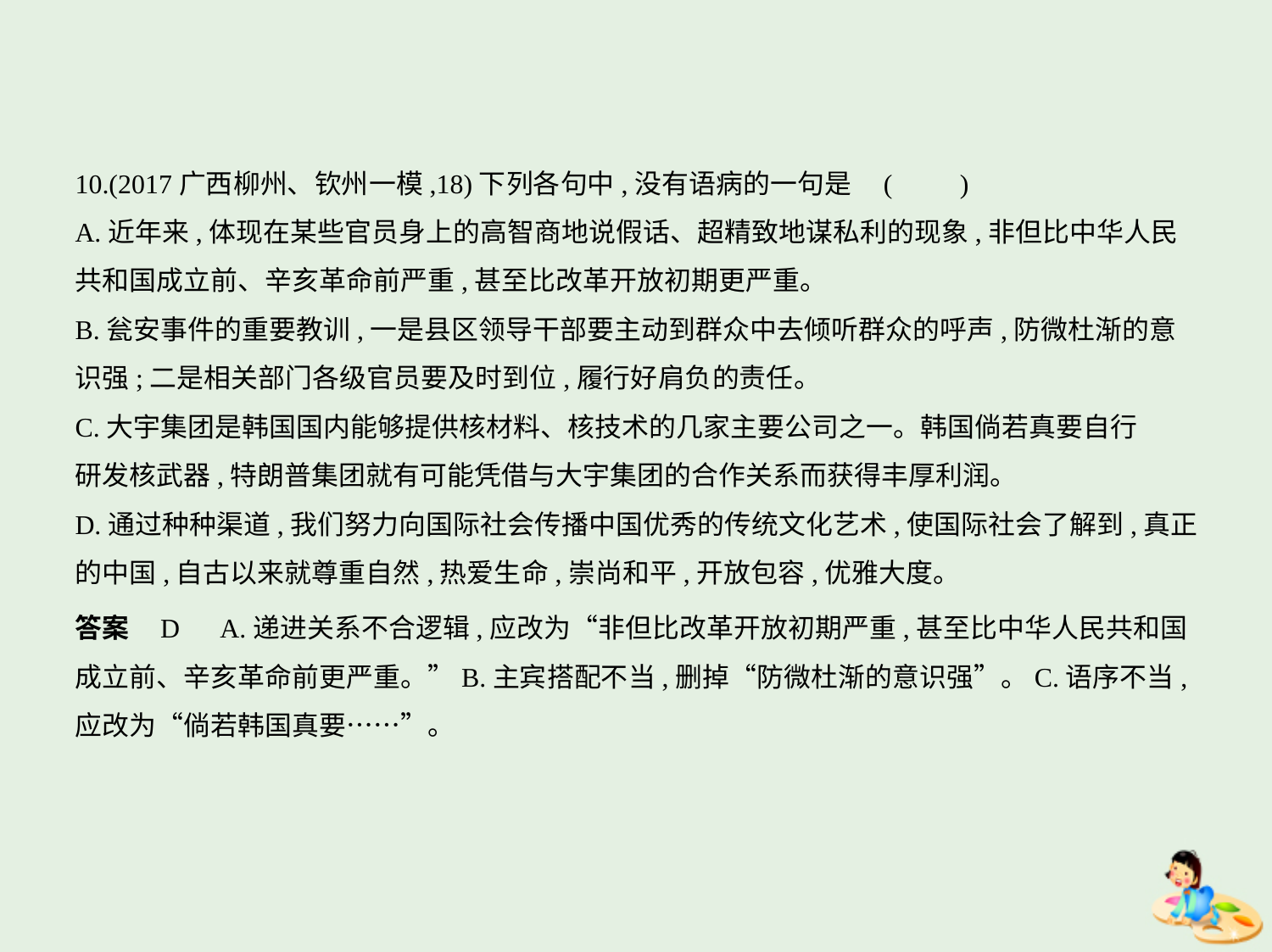

10.(2017广西柳州、钦州一模,18)下列各句中,没有语病的一句是 (　　)
A.近年来,体现在某些官员身上的高智商地说假话、超精致地谋私利的现象,非但比中华人民
共和国成立前、辛亥革命前严重,甚至比改革开放初期更严重。
B.瓮安事件的重要教训,一是县区领导干部要主动到群众中去倾听群众的呼声,防微杜渐的意
识强;二是相关部门各级官员要及时到位,履行好肩负的责任。
C.大宇集团是韩国国内能够提供核材料、核技术的几家主要公司之一。韩国倘若真要自行
研发核武器,特朗普集团就有可能凭借与大宇集团的合作关系而获得丰厚利润。
D.通过种种渠道,我们努力向国际社会传播中国优秀的传统文化艺术,使国际社会了解到,真正
的中国,自古以来就尊重自然,热爱生命,崇尚和平,开放包容,优雅大度。
答案    D　A.递进关系不合逻辑,应改为“非但比改革开放初期严重,甚至比中华人民共和国
成立前、辛亥革命前更严重。”B.主宾搭配不当,删掉“防微杜渐的意识强”。C.语序不当,
应改为“倘若韩国真要……”。